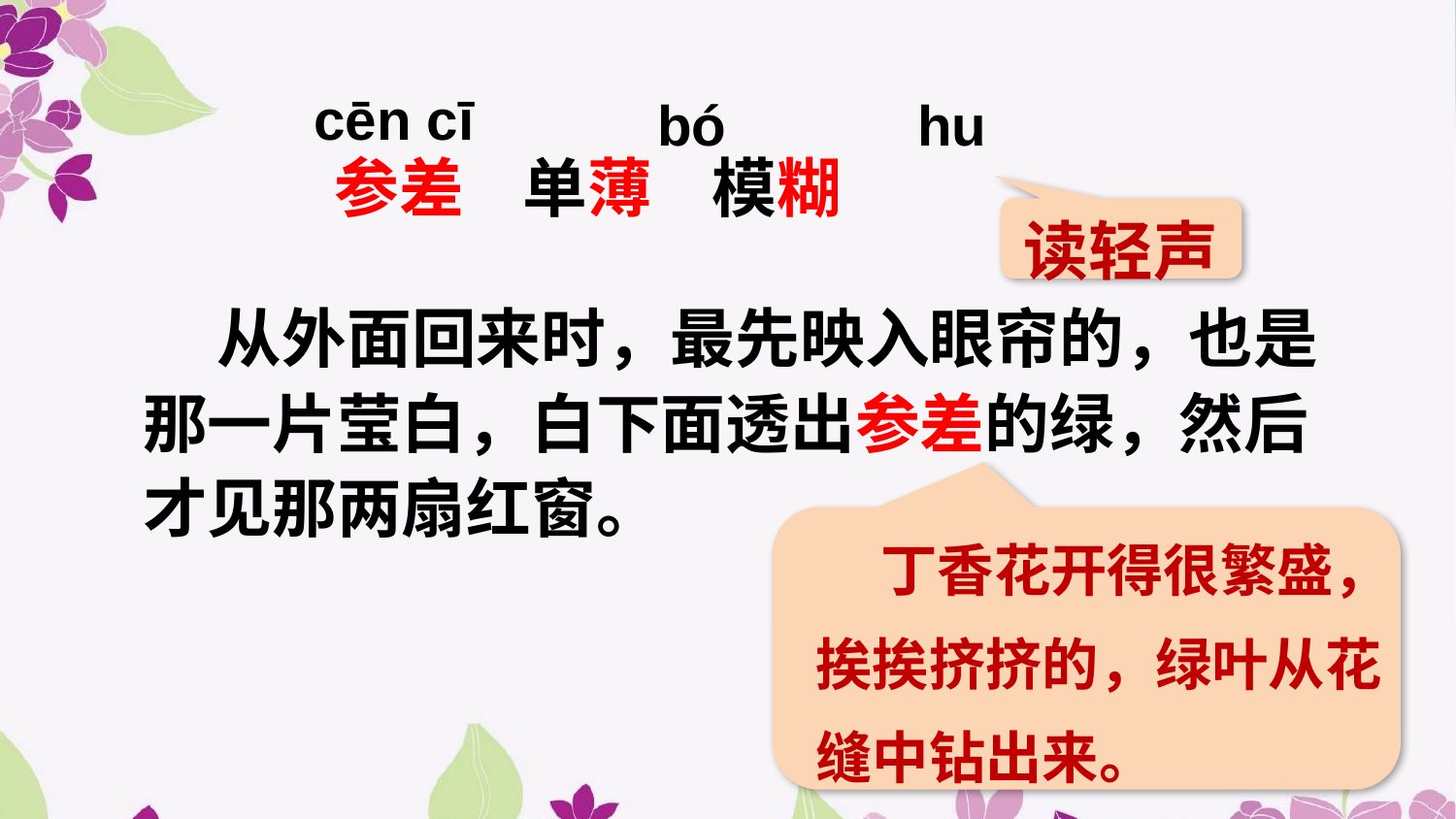

cēn cī
bó
hu
参差    单薄    模糊
读轻声

    从外面回来时，最先映入眼帘的，也是那一片莹白，白下面透出参差的绿，然后才见那两扇红窗。

    丁香花开得很繁盛，
挨挨挤挤的，绿叶从花
缝中钻出来。